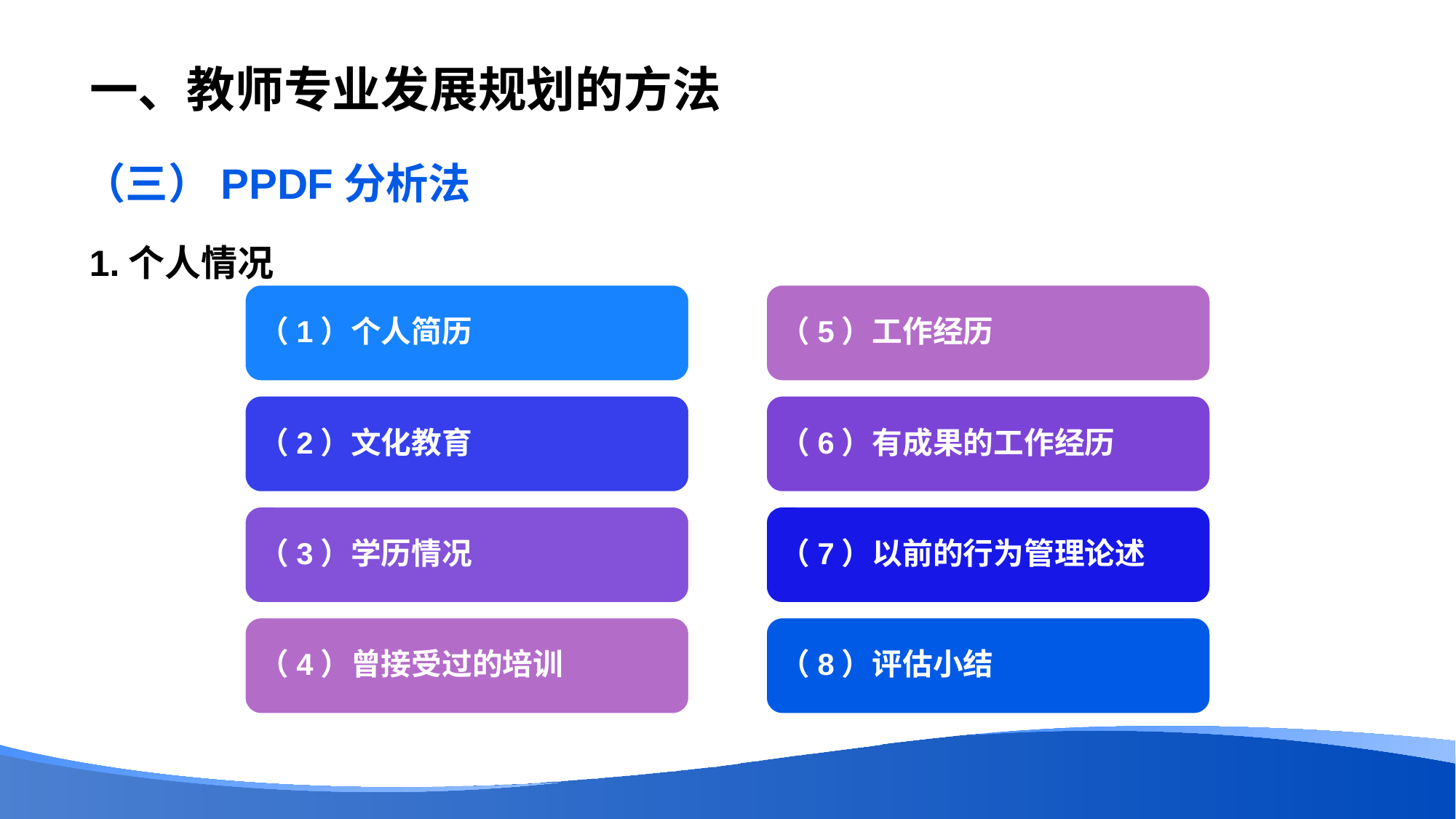

# 一、教师专业发展规划的方法
（三）PPDF分析法
1.个人情况
（1）个人简历
（2）文化教育
（3）学历情况
（4）曾接受过的培训
（5）工作经历
（6）有成果的工作经历
（7）以前的行为管理论述
（8）评估小结